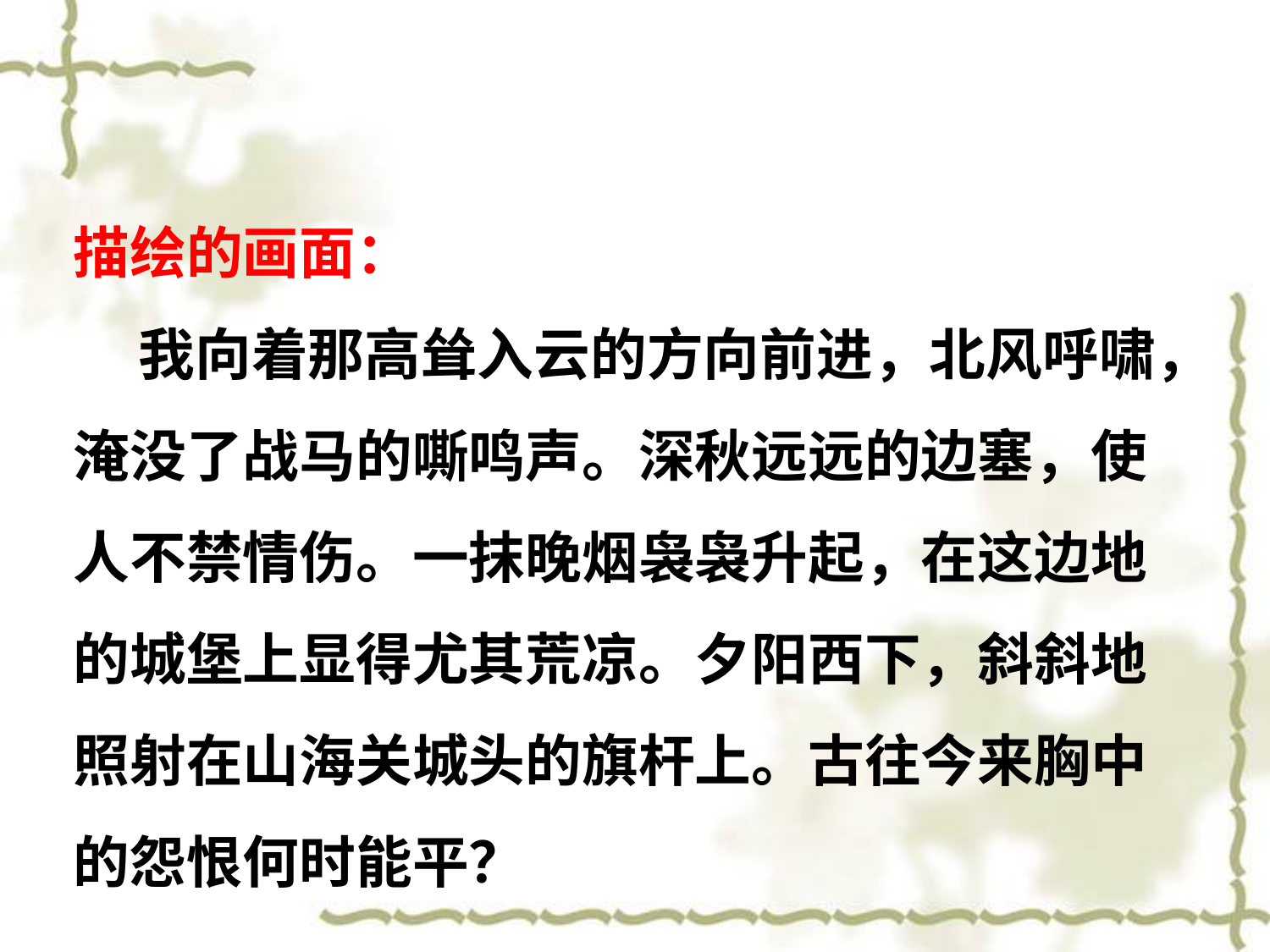

描绘的画面：
    我向着那高耸入云的方向前进，北风呼啸，淹没了战马的嘶鸣声。深秋远远的边塞，使人不禁情伤。一抹晚烟袅袅升起，在这边地的城堡上显得尤其荒凉。夕阳西下，斜斜地照射在山海关城头的旗杆上。古往今来胸中的怨恨何时能平？